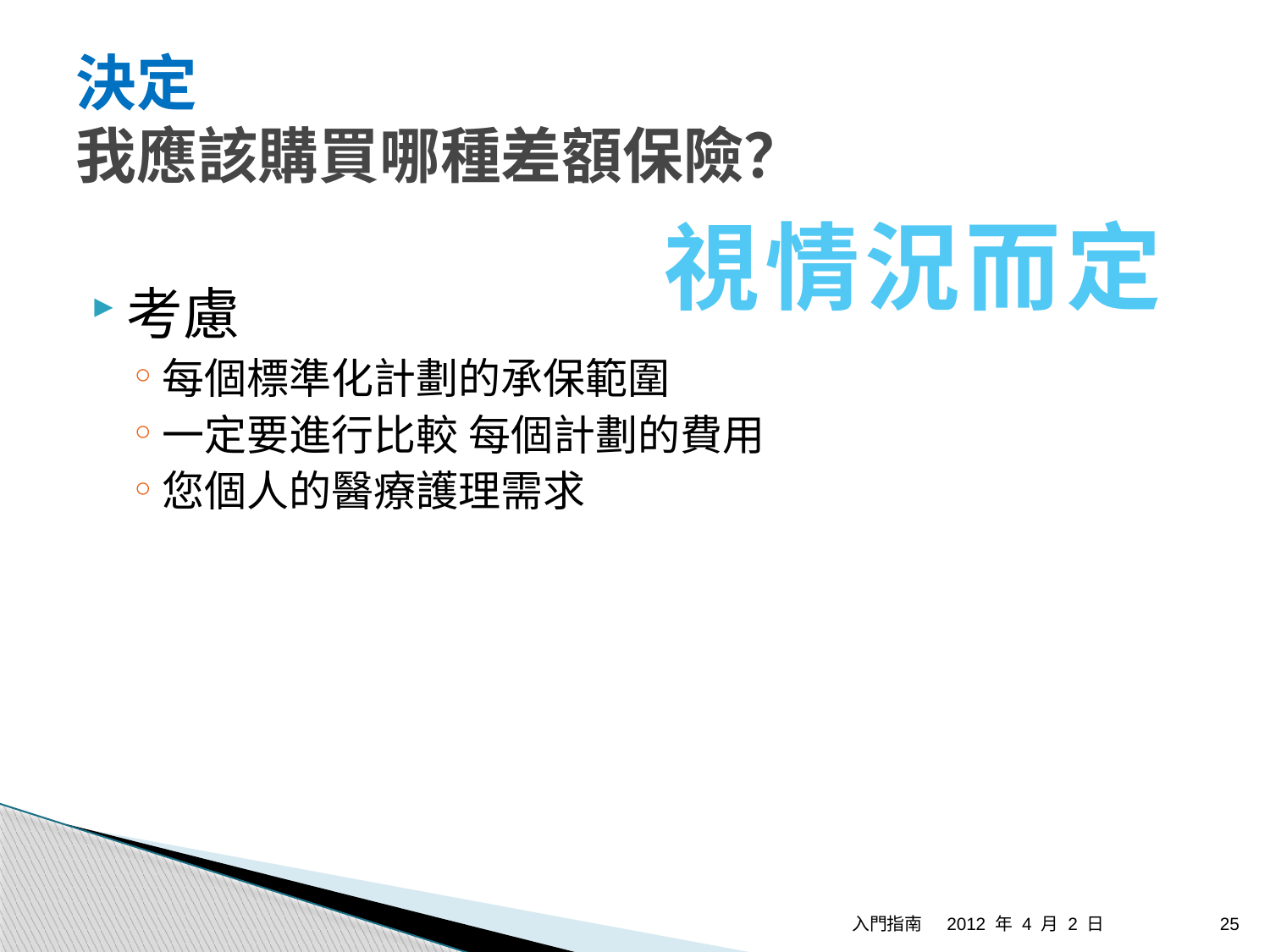

# 決定 我應該購買哪種差額保險？
視情況而定

考慮
每個標準化計劃的承保範圍
一定要進行比較 每個計劃的費用
您個人的醫療護理需求
入門指南
2012 年 4 月 2 日
25